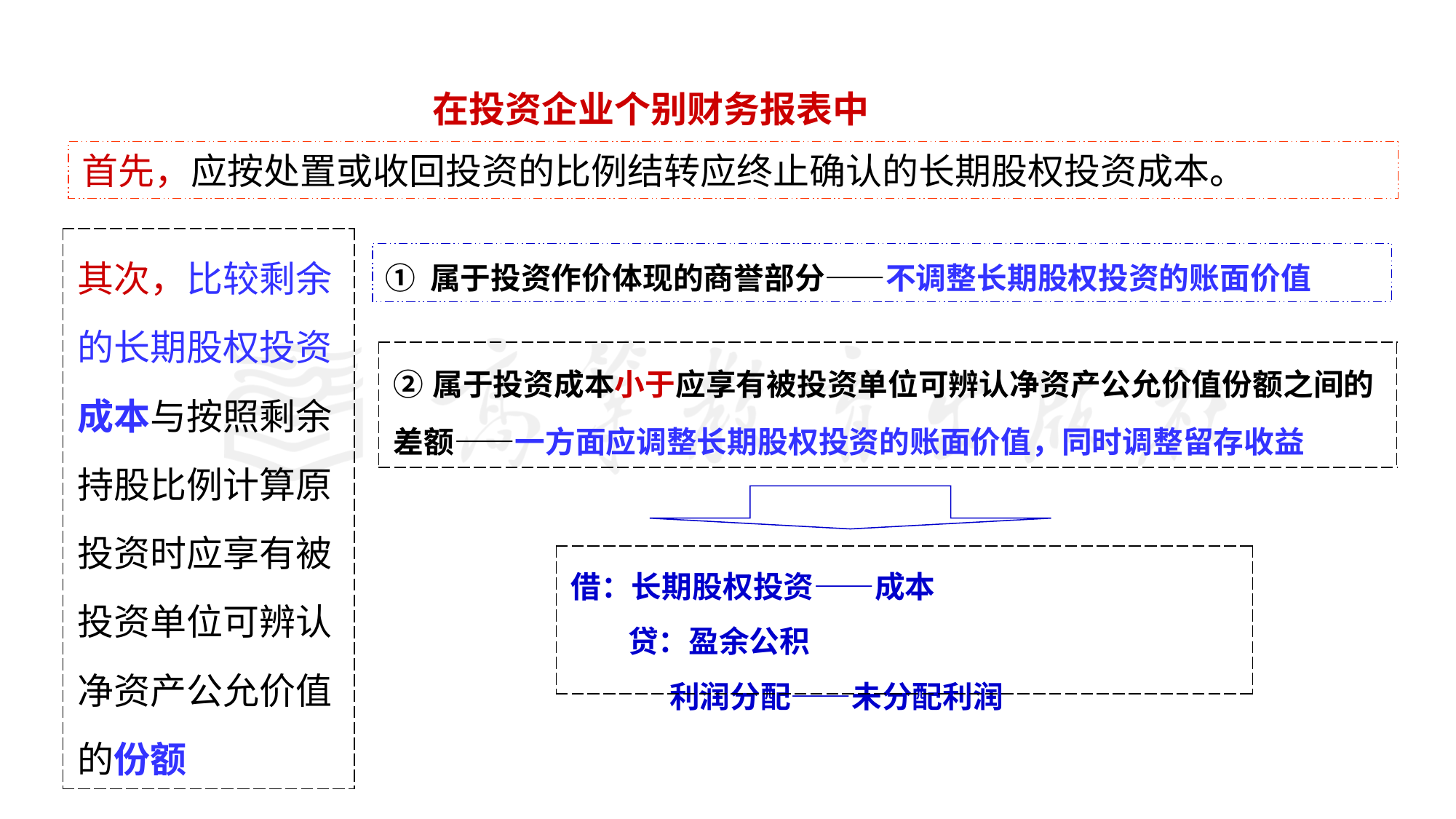

#
在投资企业个别财务报表中
首先，应按处置或收回投资的比例结转应终止确认的长期股权投资成本。
| 其次，比较剩余的长期股权投资成本与按照剩余持股比例计算原投资时应享有被投资单位可辨认净资产公允价值的份额 |
| --- |
① 属于投资作价体现的商誉部分——不调整长期股权投资的账面价值
| ②属于投资成本小于应享有被投资单位可辨认净资产公允价值份额之间的差额——一方面应调整长期股权投资的账面价值，同时调整留存收益 |
| --- |

| 借：长期股权投资——成本 贷：盈余公积 利润分配——未分配利润 |
| --- |